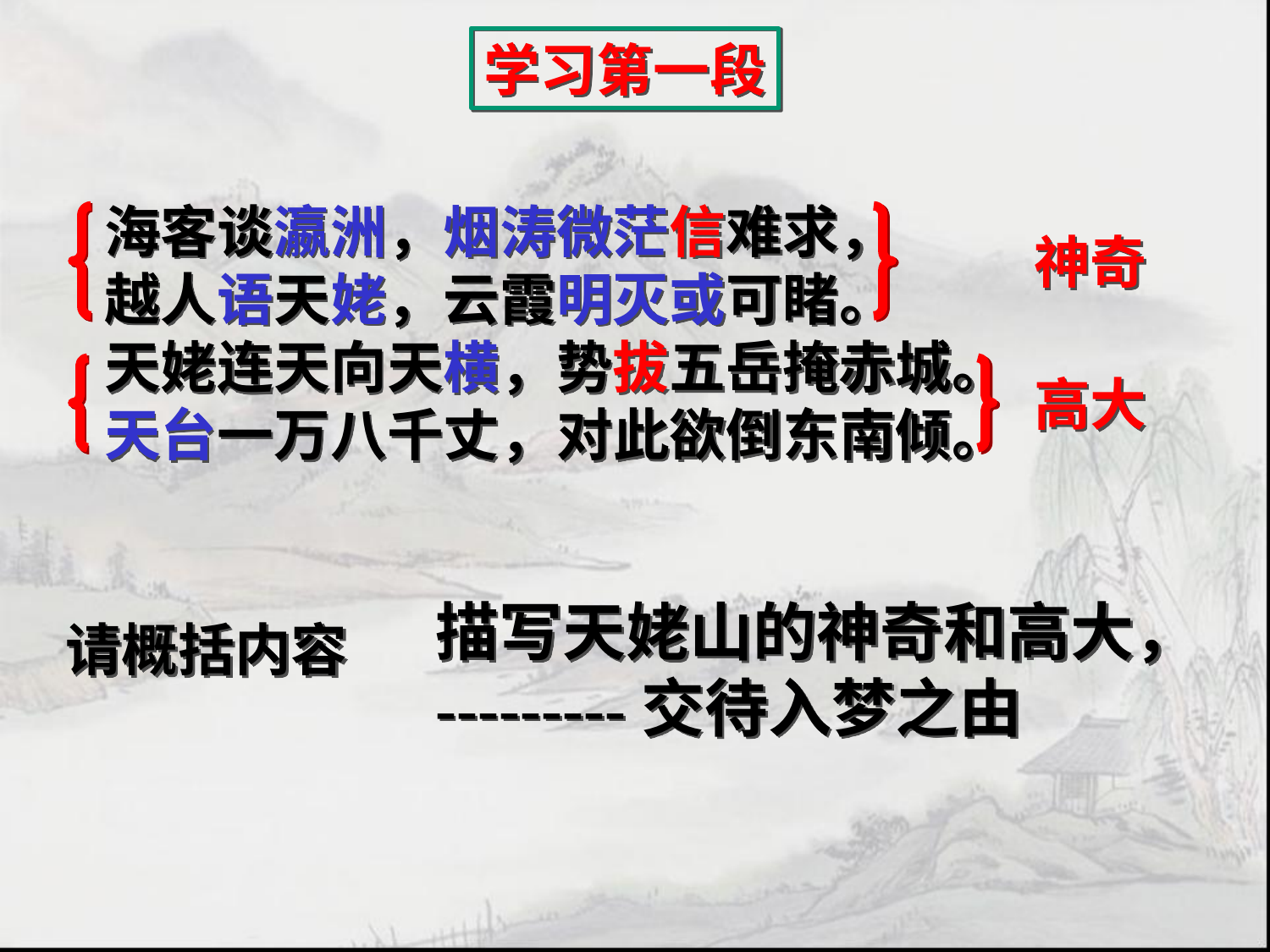

学习第一段
海客谈瀛洲，烟涛微茫信难求，
越人语天姥，云霞明灭或可睹。
天姥连天向天横，势拔五岳掩赤城。
天台一万八千丈，对此欲倒东南倾。

神奇

高大
描写天姥山的神奇和高大，
---------交待入梦之由
 请概括内容